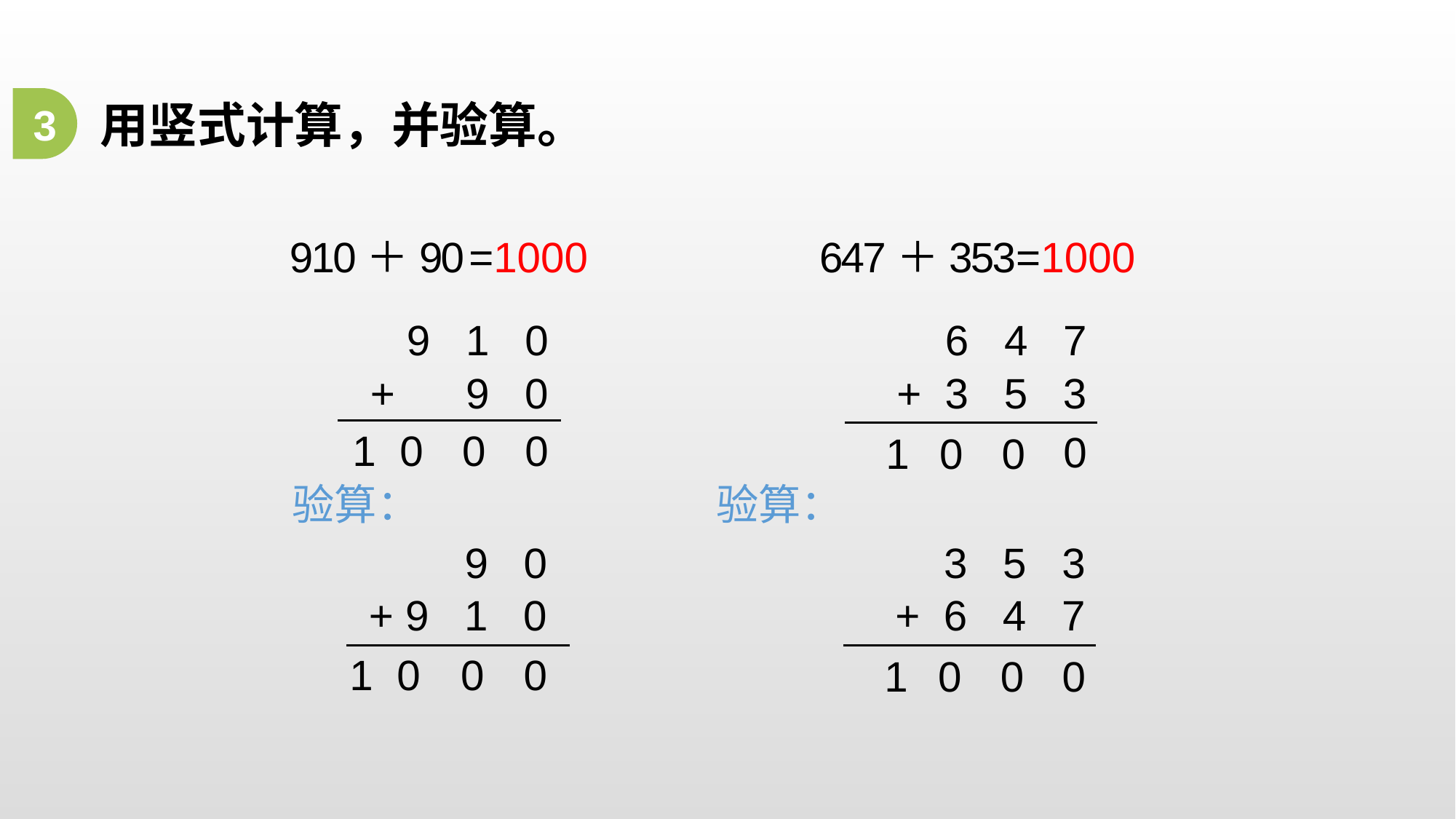

3
用竖式计算，并验算。
910＋90
=1000
647＋353
=1000
9   1   0
6   4   7
+      9   0
+  3   5   3
1  0
0
0
0
1
0
0
验算：
验算：
9   0
3   5   3
+ 9   1   0
+  6   4   7
0
0
1  0
0
1
0
0